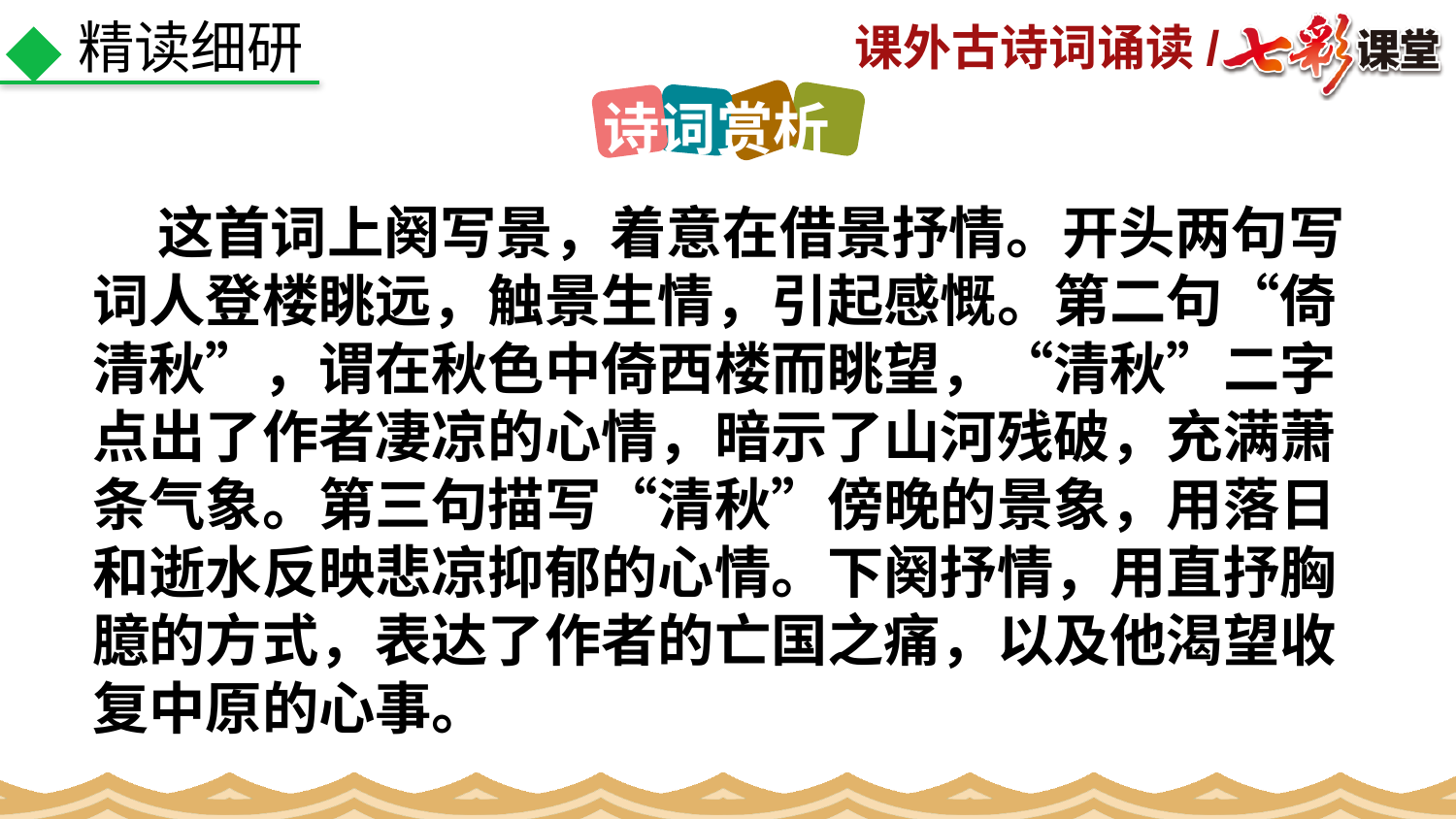

精读细研

诗词赏析

    这首词上阕写景，着意在借景抒情。开头两句写词人登楼眺远，触景生情，引起感慨。第二句“倚清秋”，谓在秋色中倚西楼而眺望，“清秋”二字点出了作者凄凉的心情，暗示了山河残破，充满萧条气象。第三句描写“清秋”傍晚的景象，用落日和逝水反映悲凉抑郁的心情。下阕抒情，用直抒胸臆的方式，表达了作者的亡国之痛，以及他渴望收复中原的心事。